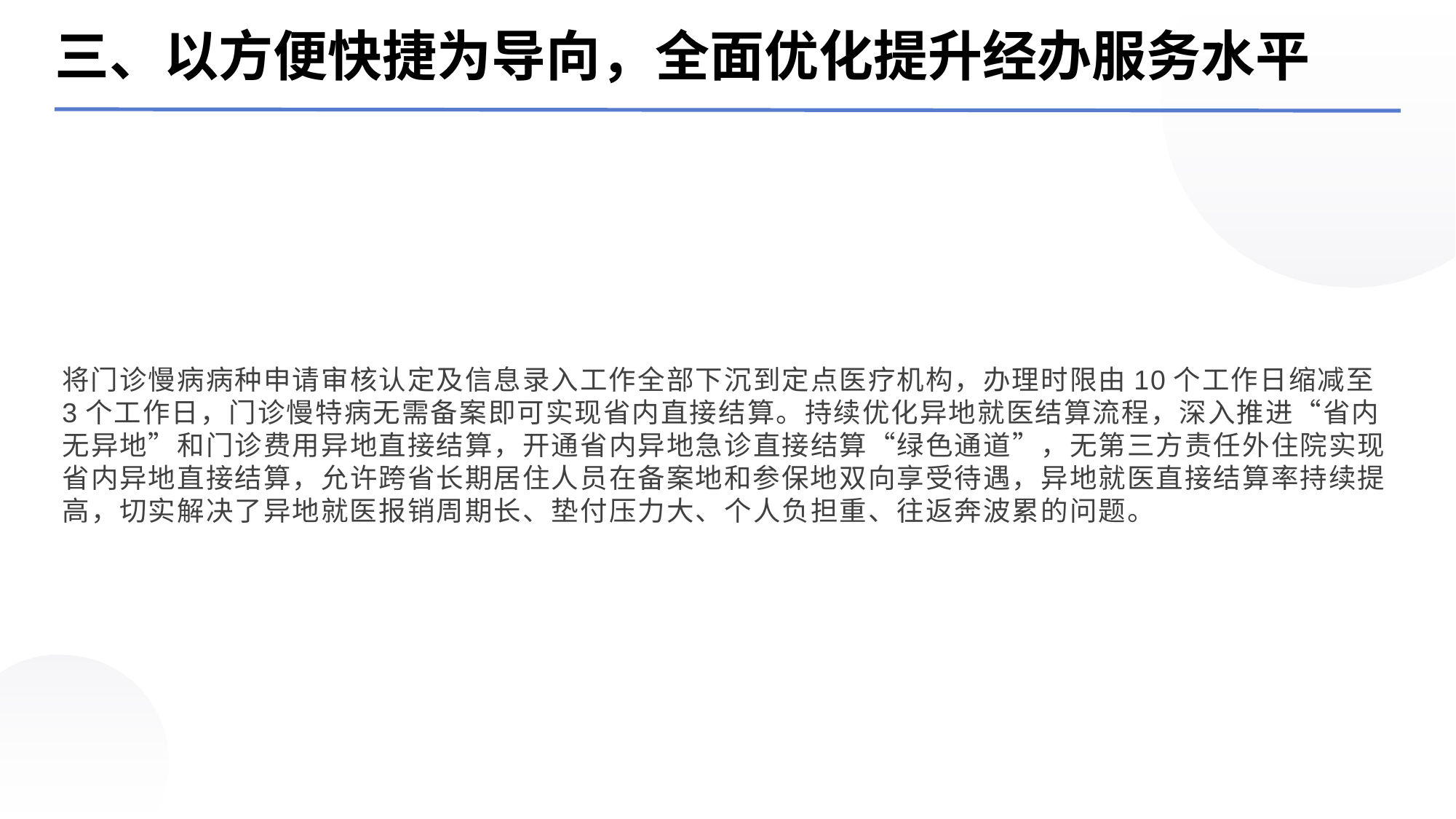

三、以方便快捷为导向，全面优化提升经办服务水平
将门诊慢病病种申请审核认定及信息录入工作全部下沉到定点医疗机构，办理时限由10个工作日缩减至3个工作日，门诊慢特病无需备案即可实现省内直接结算。持续优化异地就医结算流程，深入推进“省内无异地”和门诊费用异地直接结算，开通省内异地急诊直接结算“绿色通道”，无第三方责任外住院实现省内异地直接结算，允许跨省长期居住人员在备案地和参保地双向享受待遇，异地就医直接结算率持续提高，切实解决了异地就医报销周期长、垫付压力大、个人负担重、往返奔波累的问题。